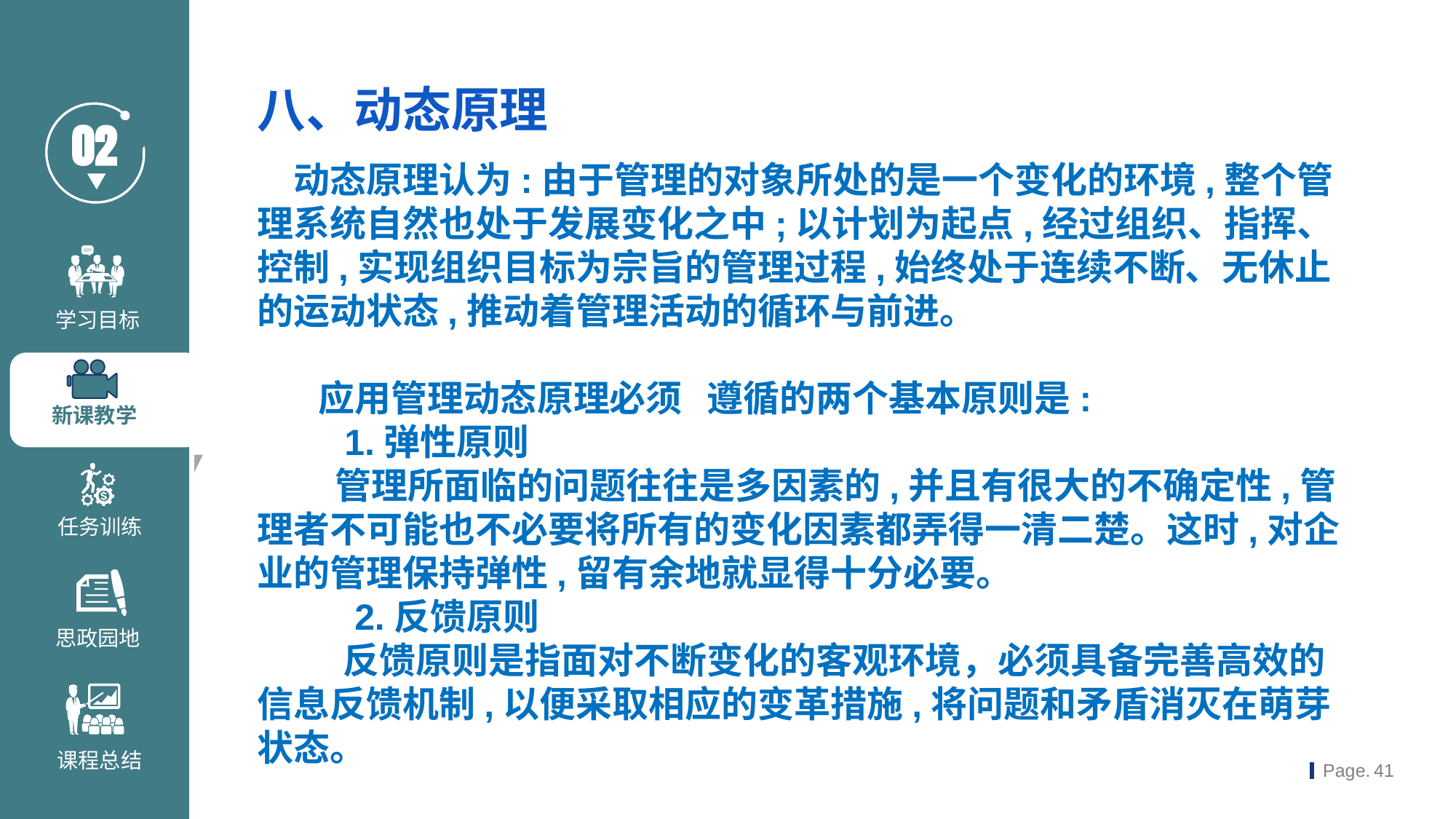

八、动态原理
动态原理认为:由于管理的对象所处的是一个变化的环境,整个管理系统自然也处于发展变化之中;以计划为起点,经过组织、指挥、控制,实现组织目标为宗旨的管理过程,始终处于连续不断、无休止的运动状态,推动着管理活动的循环与前进。

  应用管理动态原理必须   遵循的两个基本原则是:
     1.弹性原则    管理所面临的问题往往是多因素的,并且有很大的不确定性,管理者不可能也不必要将所有的变化因素都弄得一清二楚。这时,对企业的管理保持弹性,留有余地就显得十分必要。
      2.反馈原则
     反馈原则是指面对不断变化的客观环境，必须具备完善高效的信息反馈机制,以便采取相应的变革措施,将问题和矛盾消灭在萌芽状态。